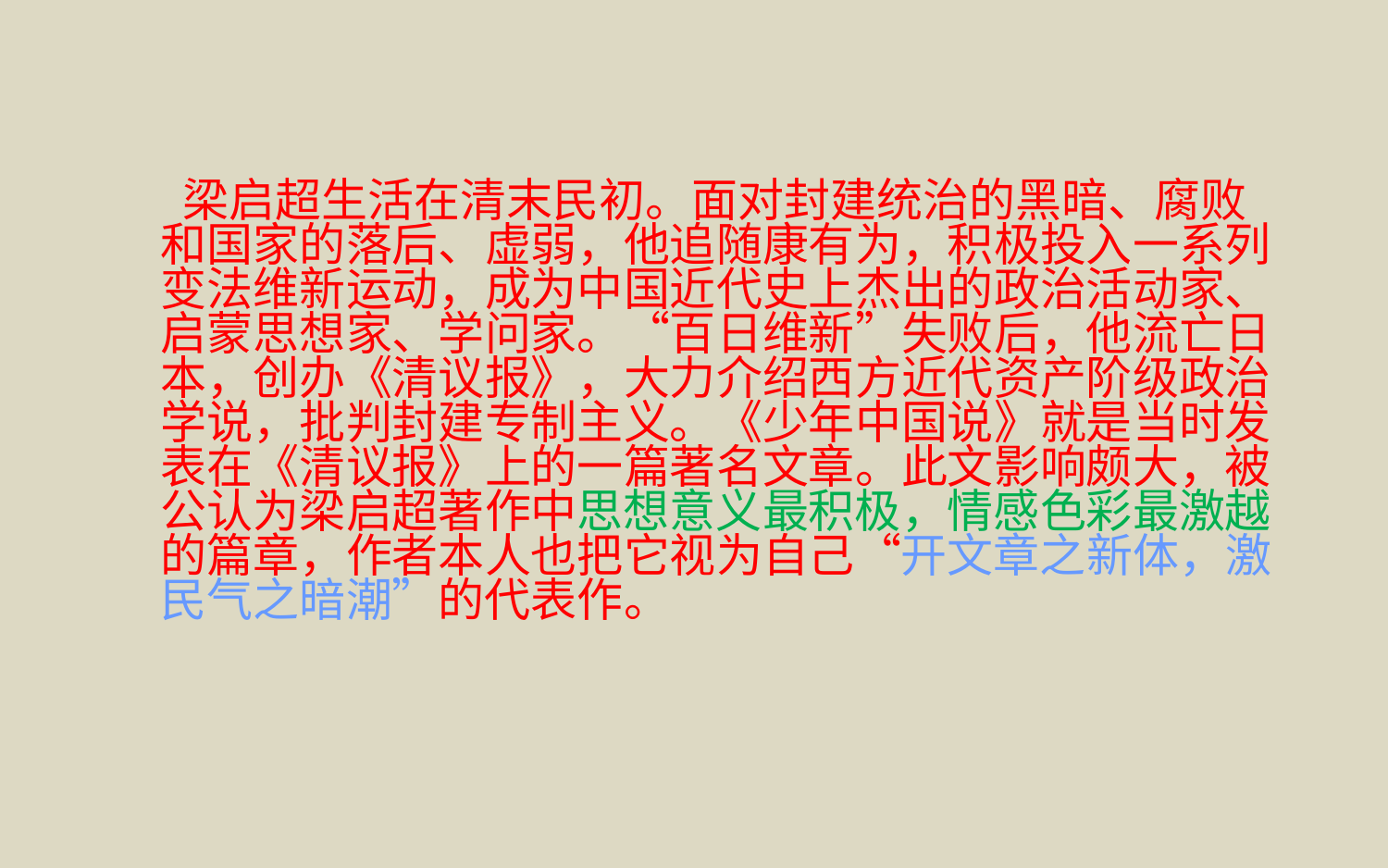

梁启超生活在清末民初。面对封建统治的黑暗、腐败和国家的落后、虚弱，他追随康有为，积极投入一系列变法维新运动，成为中国近代史上杰出的政治活动家、启蒙思想家、学问家。“百日维新”失败后，他流亡日本，创办《清议报》，大力介绍西方近代资产阶级政治学说，批判封建专制主义。《少年中国说》就是当时发表在《清议报》上的一篇著名文章。此文影响颇大，被公认为梁启超著作中思想意义最积极，情感色彩最激越的篇章，作者本人也把它视为自己“开文章之新体，激民气之暗潮”的代表作。